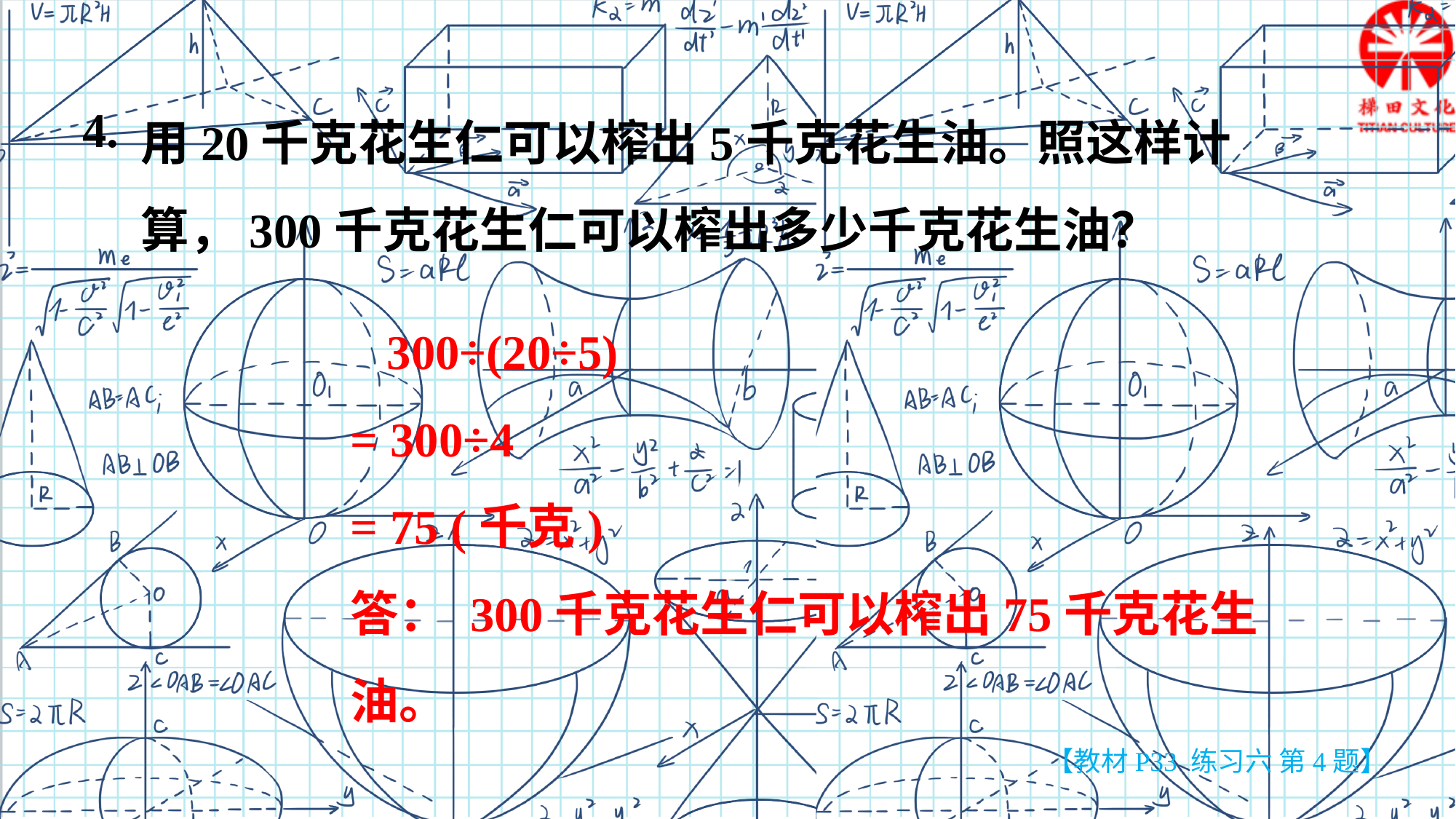

用20千克花生仁可以榨出5千克花生油。照这样计算，300千克花生仁可以榨出多少千克花生油？
4.
   300÷(20÷5)
= 300÷4
= 75 (千克)
答： 300千克花生仁可以榨出75千克花生油。
【教材P33 练习六 第4题】